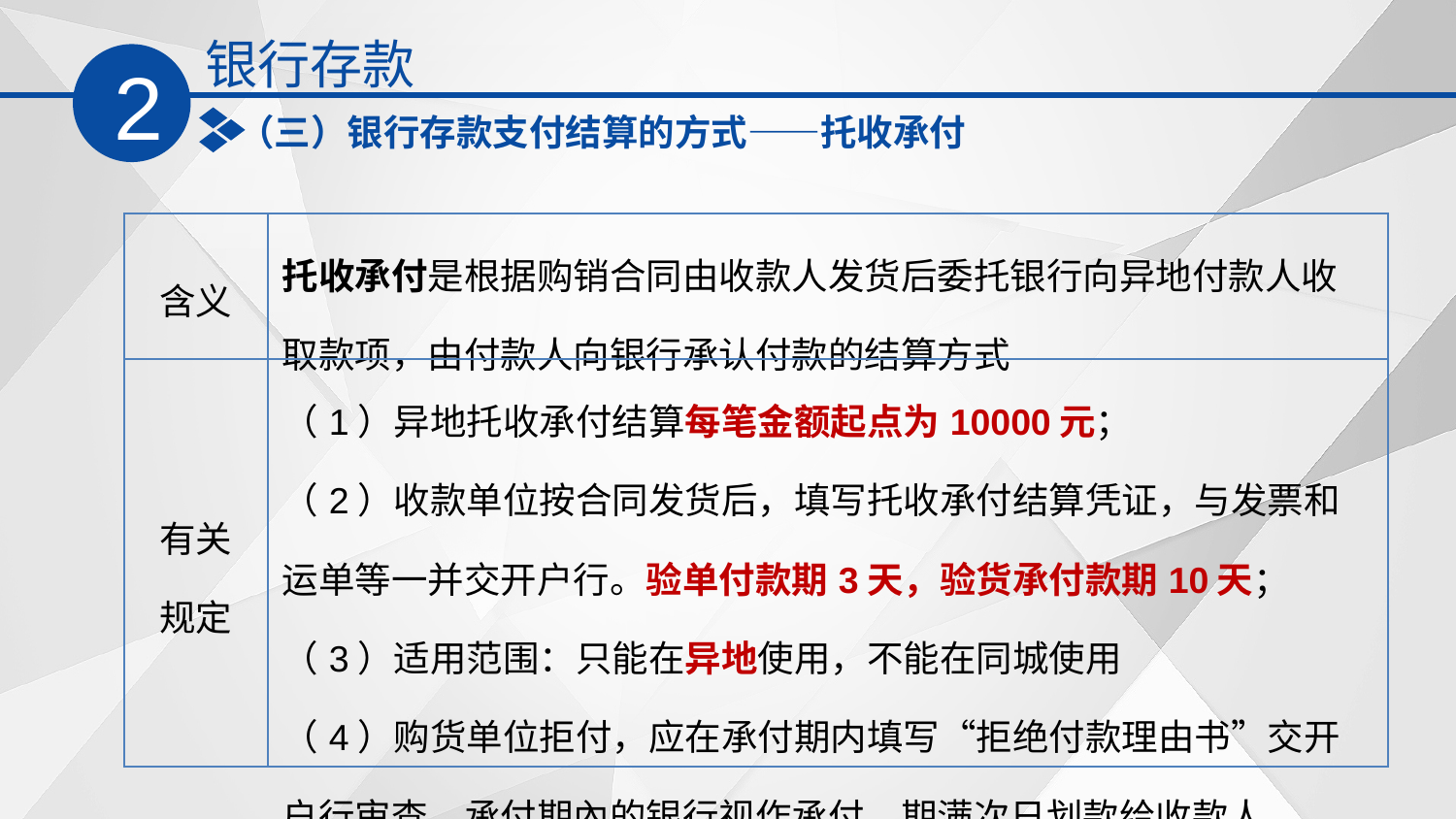

银行存款
2

（三）银行存款支付结算的方式——托收承付

| 含义 | 托收承付是根据购销合同由收款人发货后委托银行向异地付款人收取款项，由付款人向银行承认付款的结算方式 |
| --- | --- |
| 有关 规定 | （1）异地托收承付结算每笔金额起点为10000元； 　　 （2）收款单位按合同发货后，填写托收承付结算凭证，与发票和运单等一并交开户行。验单付款期3天，验货承付款期10天； （3）适用范围：只能在异地使用，不能在同城使用 （4）购货单位拒付，应在承付期内填写“拒绝付款理由书”交开户行审查。承付期內的银行视作承付，期满次日划款给收款人 |